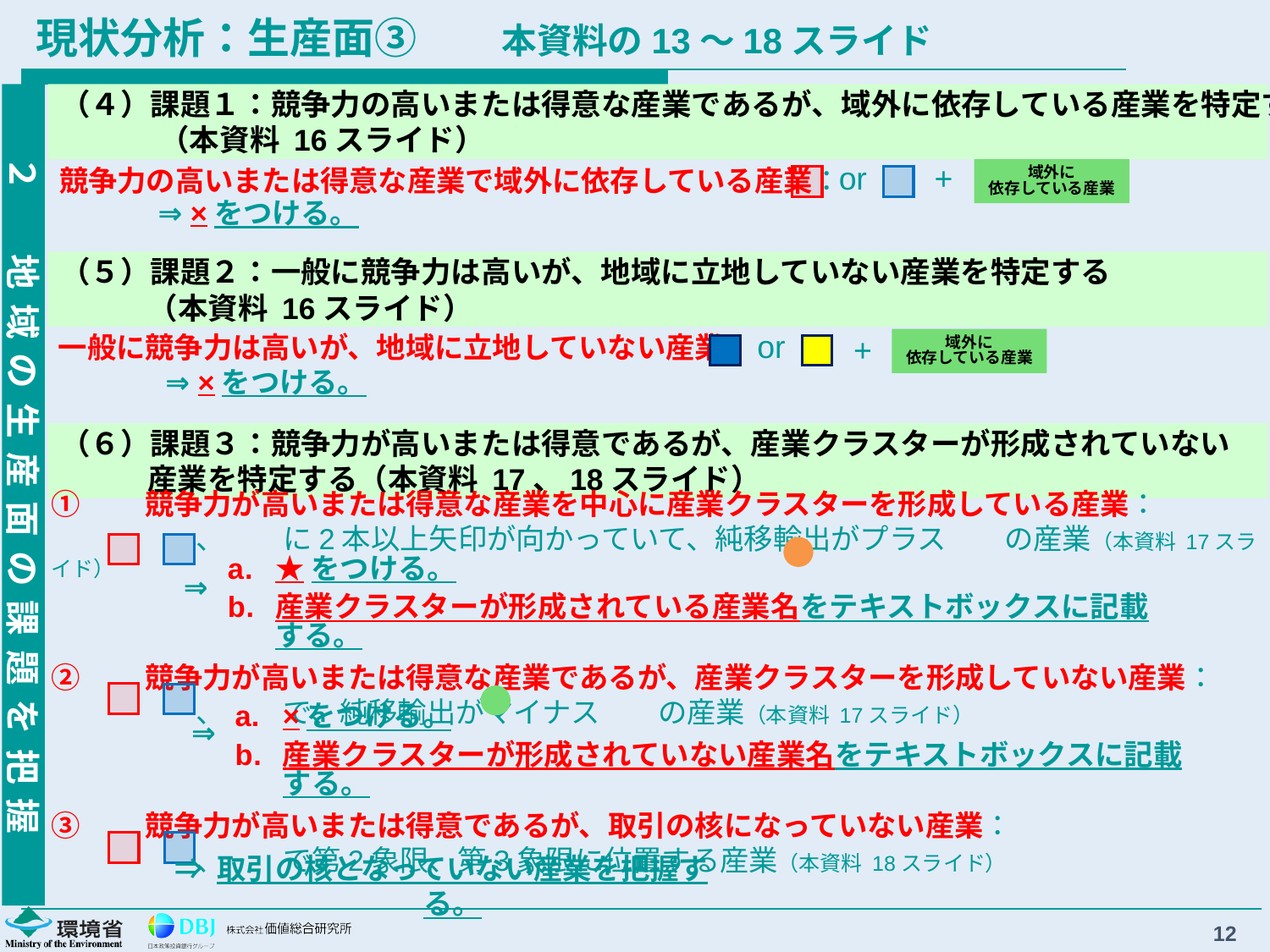

# 現状分析：生産面③　　本資料の13～18スライド
２　地域の生産面の課題を把握
（４）課題１：競争力の高いまたは得意な産業であるが、域外に依存している産業を特定する
（本資料 16スライド）
or
+
域外に
依存している産業

競争力の高いまたは得意な産業で域外に依存している産業：
⇒ ×をつける。
（５）課題２：一般に競争力は高いが、地域に立地していない産業を特定する
（本資料 16スライド）
or
+
域外に
依存している産業

一般に競争力は高いが、地域に立地していない産業：
⇒ ×をつける。
（６）課題３：競争力が高いまたは得意であるが、産業クラスターが形成されていない産業を特定する（本資料 17、18スライド）
①　　競争力が高いまたは得意な産業を中心に産業クラスターを形成している産業：
　　　　　、　　に2本以上矢印が向かっていて、純移輸出がプラス　　の産業（本資料 17スライド）

②　　競争力が高いまたは得意な産業であるが、産業クラスターを形成していない産業：
　　　　　、　　で、純移輸出がマイナス　　の産業（本資料 17スライド）

③　　競争力が高いまたは得意であるが、取引の核になっていない産業：
　　　　　、　　で第2象限、第3象限に位置する産業（本資料 18スライド）

⇒
★をつける。
産業クラスターが形成されている産業名をテキストボックスに記載する。

⇒
×をつける。
産業クラスターが形成されていない産業名をテキストボックスに記載する。

⇒ 取引の核となっていない産業を把握する。
12